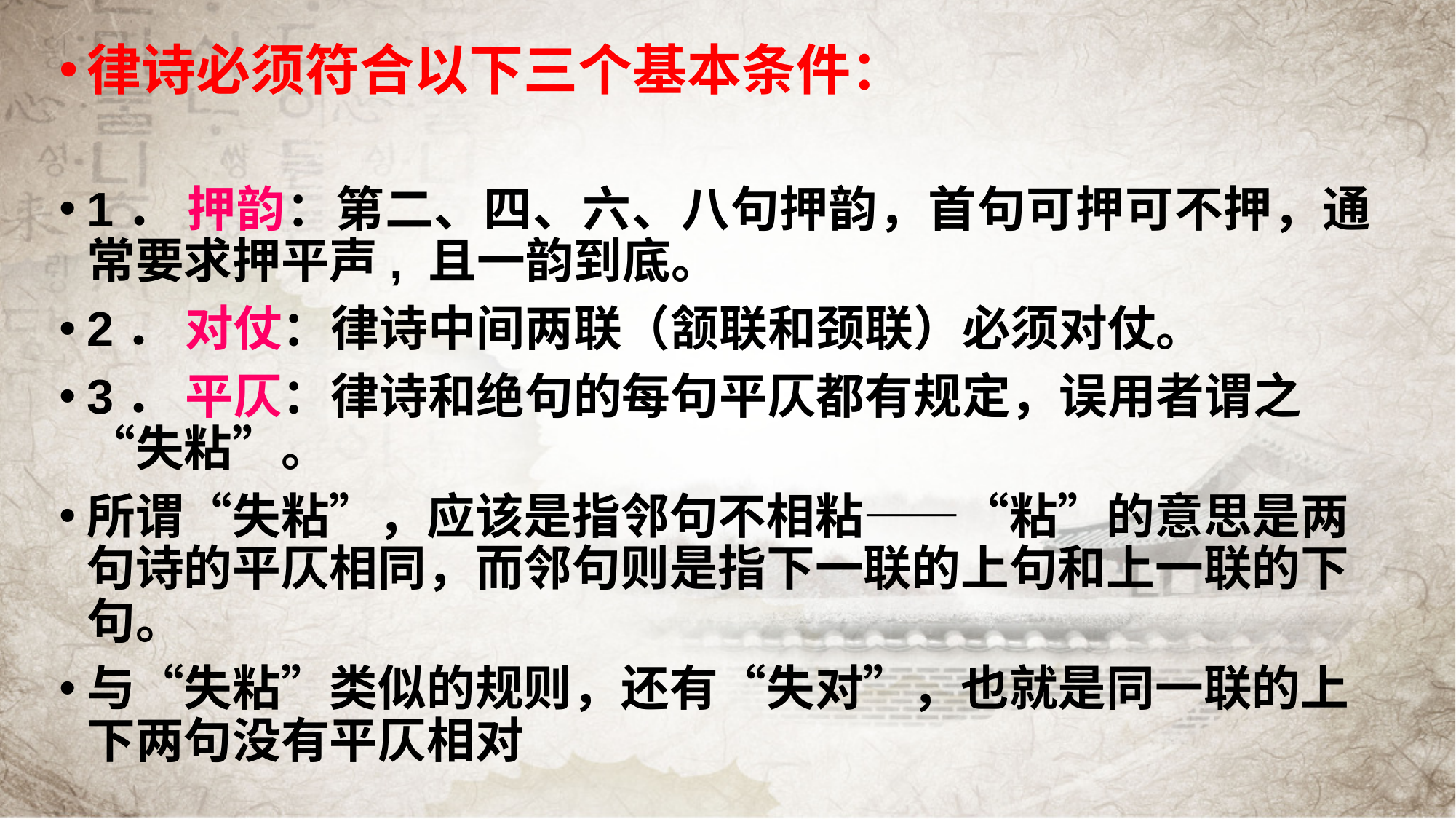

律诗必须符合以下三个基本条件：

1． 押韵：第二、四、六、八句押韵，首句可押可不押，通常要求押平声, 且一韵到底。
2． 对仗：律诗中间两联（颔联和颈联）必须对仗。
3． 平仄：律诗和绝句的每句平仄都有规定，误用者谓之“失粘”。
所谓“失粘”，应该是指邻句不相粘——“粘”的意思是两句诗的平仄相同，而邻句则是指下一联的上句和上一联的下句。
与“失粘”类似的规则，还有“失对”，也就是同一联的上下两句没有平仄相对